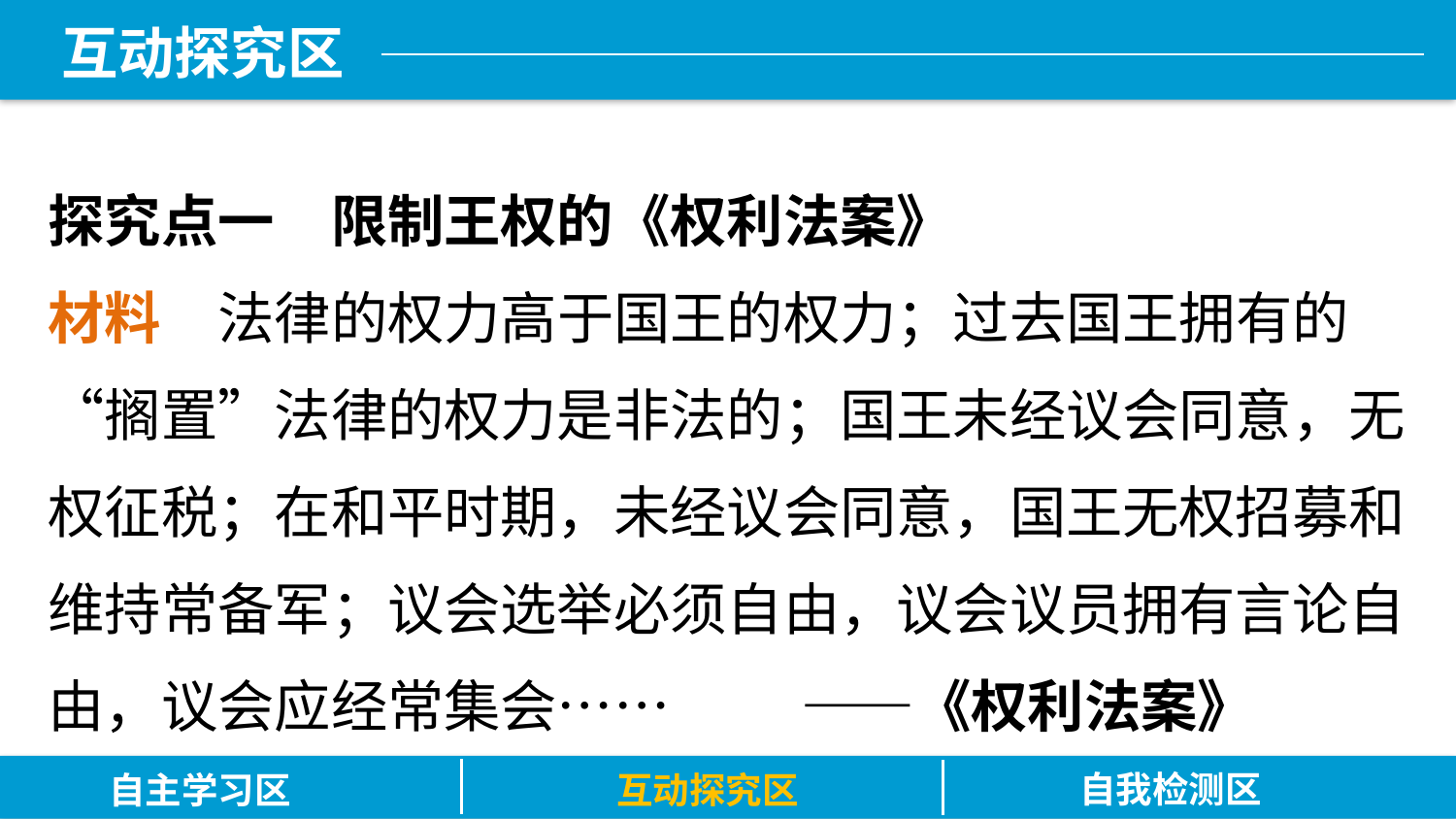

探究点一　限制王权的《权利法案》
材料　法律的权力高于国王的权力；过去国王拥有的“搁置”法律的权力是非法的；国王未经议会同意，无权征税；在和平时期，未经议会同意，国王无权招募和维持常备军；议会选举必须自由，议会议员拥有言论自由，议会应经常集会……	  ——《权利法案》
自我检测区
自主学习区
互动探究区